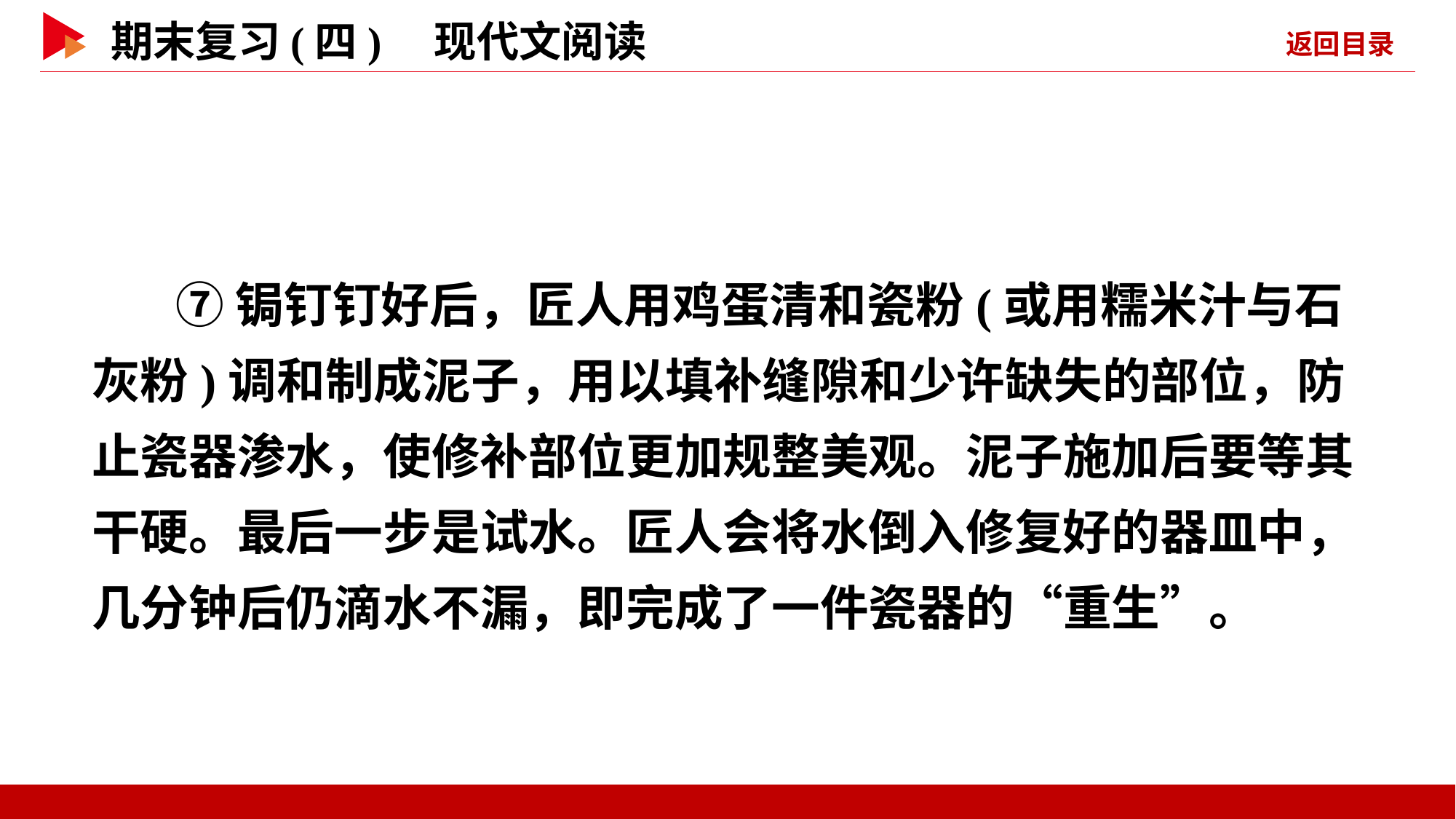

⑦锔钉钉好后，匠人用鸡蛋清和瓷粉(或用糯米汁与石灰粉)调和制成泥子，用以填补缝隙和少许缺失的部位，防止瓷器渗水，使修补部位更加规整美观。泥子施加后要等其干硬。最后一步是试水。匠人会将水倒入修复好的器皿中，几分钟后仍滴水不漏，即完成了一件瓷器的“重生”。